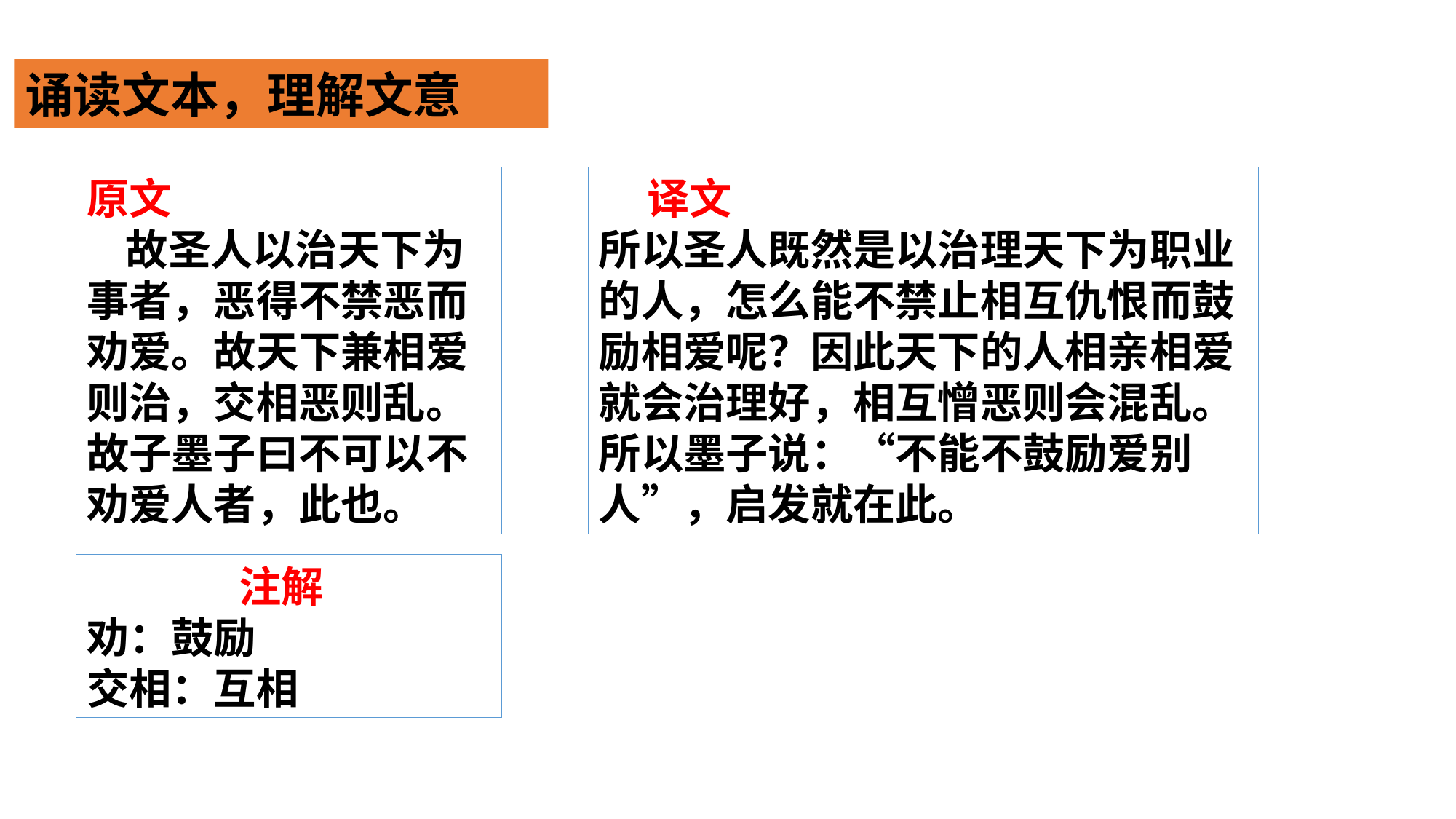

诵读文本，理解文意
原文
   故圣人以治天下为事者，恶得不禁恶而劝爱。故天下兼相爱则治，交相恶则乱。故子墨子曰不可以不劝爱人者，此也。
    译文
所以圣人既然是以治理天下为职业的人，怎么能不禁止相互仇恨而鼓励相爱呢？因此天下的人相亲相爱就会治理好，相互憎恶则会混乱。所以墨子说：“不能不鼓励爱别人”，启发就在此。
            注解
劝：鼓励
交相：互相